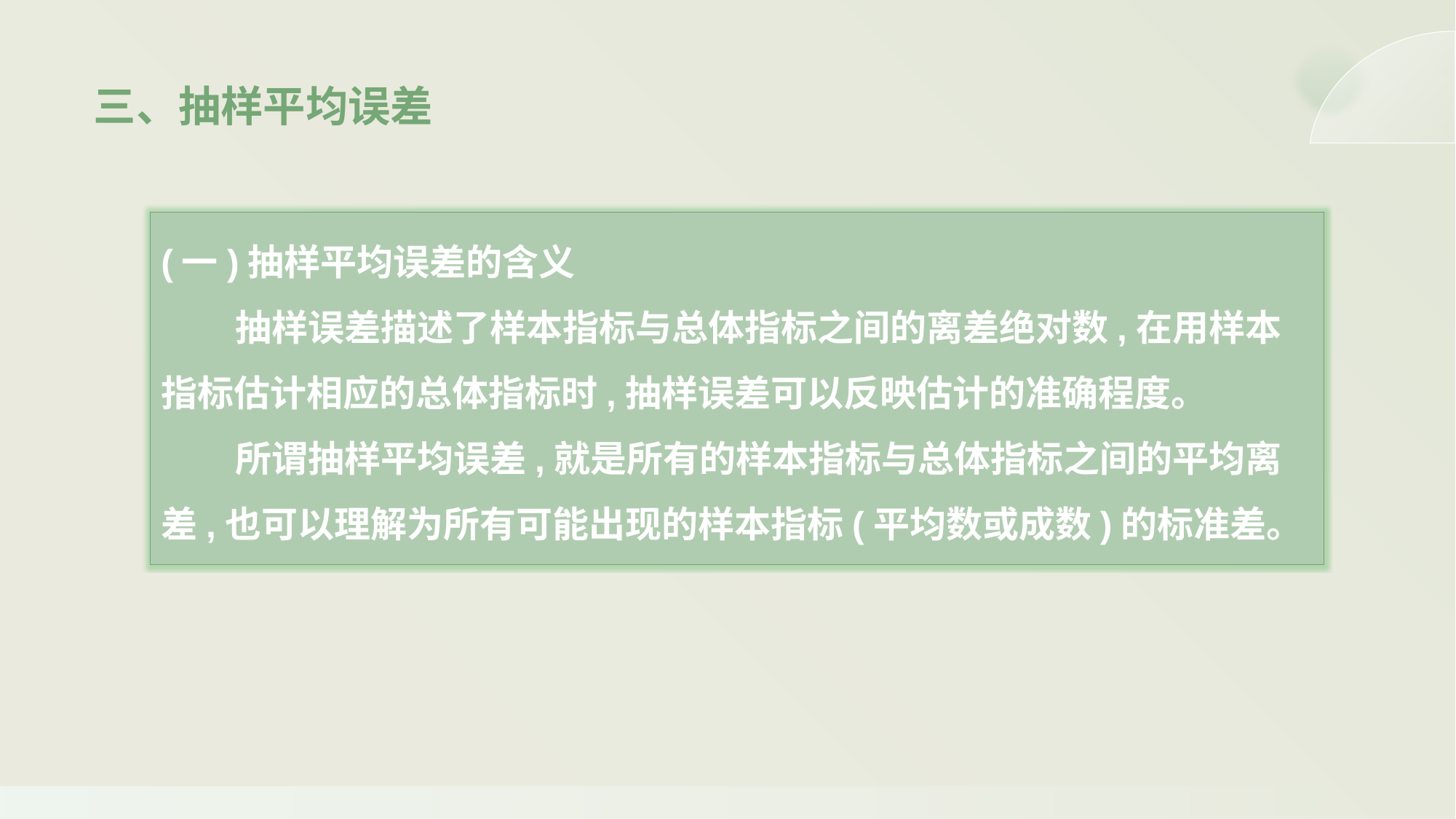

三、抽样平均误差
(一)抽样平均误差的含义
        抽样误差描述了样本指标与总体指标之间的离差绝对数,在用样本指标估计相应的总体指标时,抽样误差可以反映估计的准确程度。
        所谓抽样平均误差,就是所有的样本指标与总体指标之间的平均离差,也可以理解为所有可能出现的样本指标(平均数或成数)的标准差。